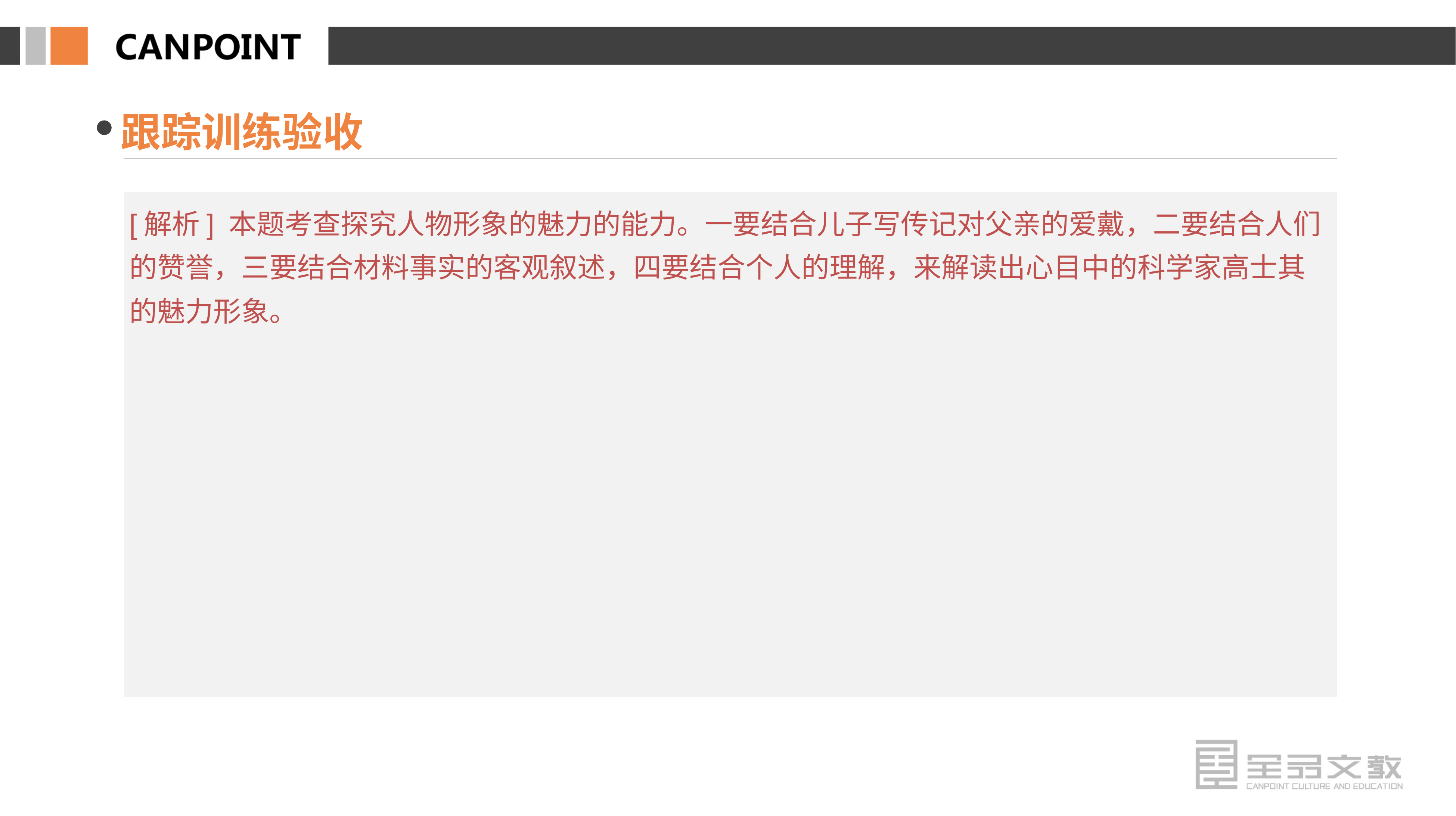

跟踪训练验收

[解析] 本题考查探究人物形象的魅力的能力。一要结合儿子写传记对父亲的爱戴，二要结合人们的赞誉，三要结合材料事实的客观叙述，四要结合个人的理解，来解读出心目中的科学家高士其的魅力形象。